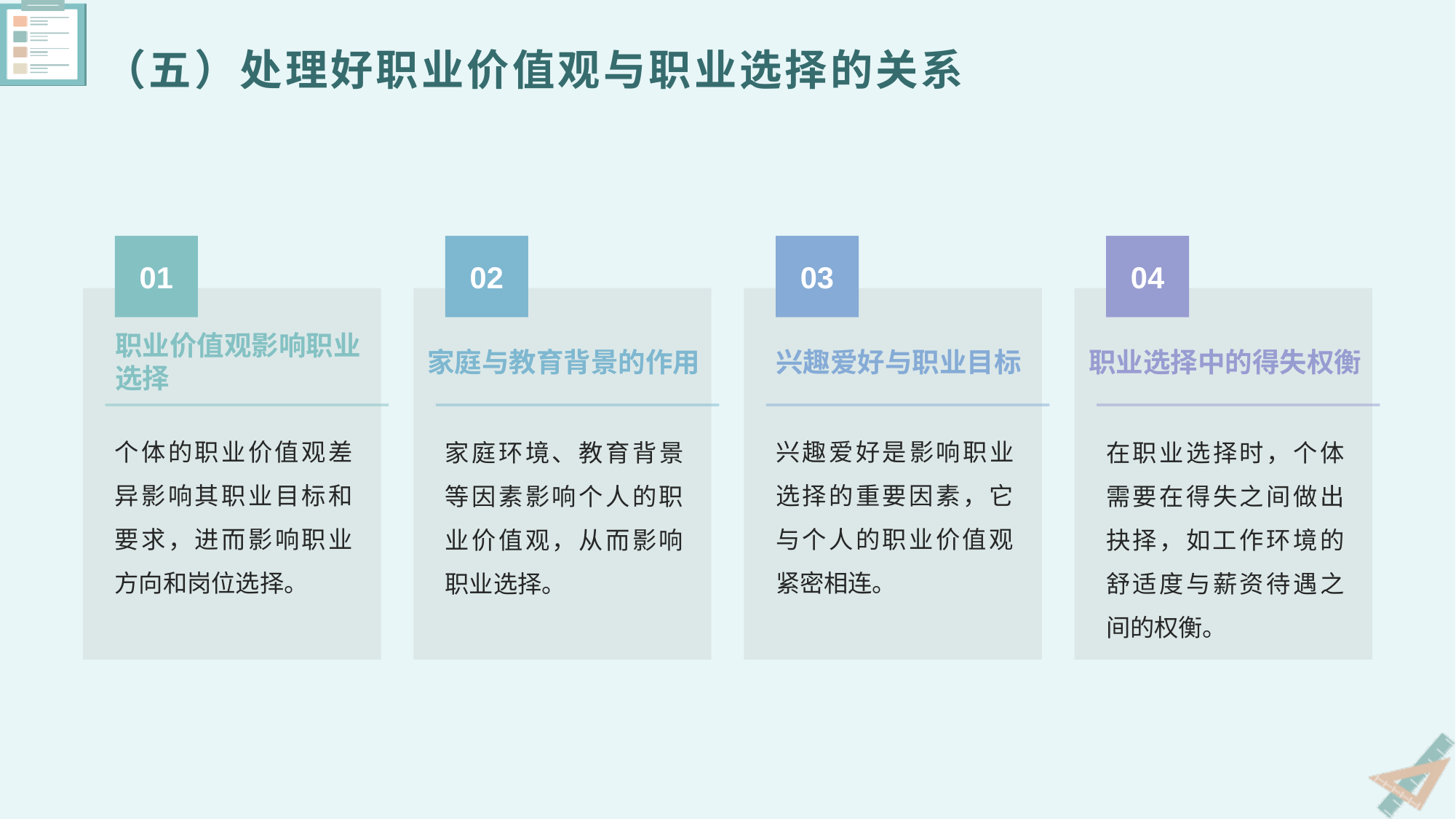

（五）处理好职业价值观与职业选择的关系
01
02
03
04

职业价值观影响职业选择
兴趣爱好与职业目标
家庭与教育背景的作用
职业选择中的得失权衡
个体的职业价值观差异影响其职业目标和要求，进而影响职业方向和岗位选择。
兴趣爱好是影响职业选择的重要因素，它与个人的职业价值观紧密相连。
家庭环境、教育背景等因素影响个人的职业价值观，从而影响职业选择。
在职业选择时，个体需要在得失之间做出抉择，如工作环境的舒适度与薪资待遇之间的权衡。